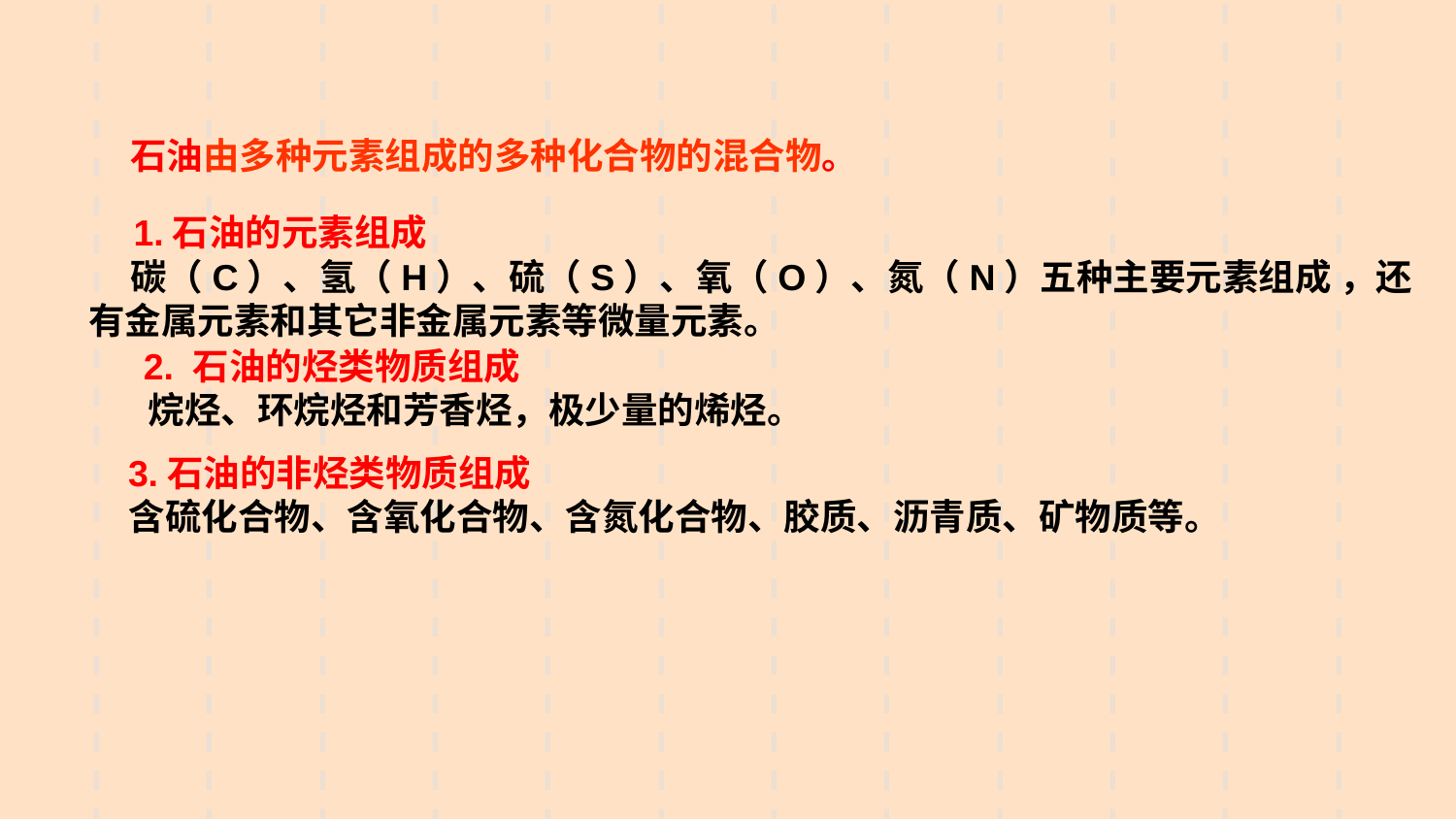

石油由多种元素组成的多种化合物的混合物。

    1.石油的元素组成
    碳（C）、氢（H）、硫（S）、氧（O）、氮（N）五种主要元素组成 ，还有金属元素和其它非金属元素等微量元素。
  2. 石油的烃类物质组成
  烷烃、环烷烃和芳香烃，极少量的烯烃。
    3.石油的非烃类物质组成
    含硫化合物、含氧化合物、含氮化合物、胶质、沥青质、矿物质等。